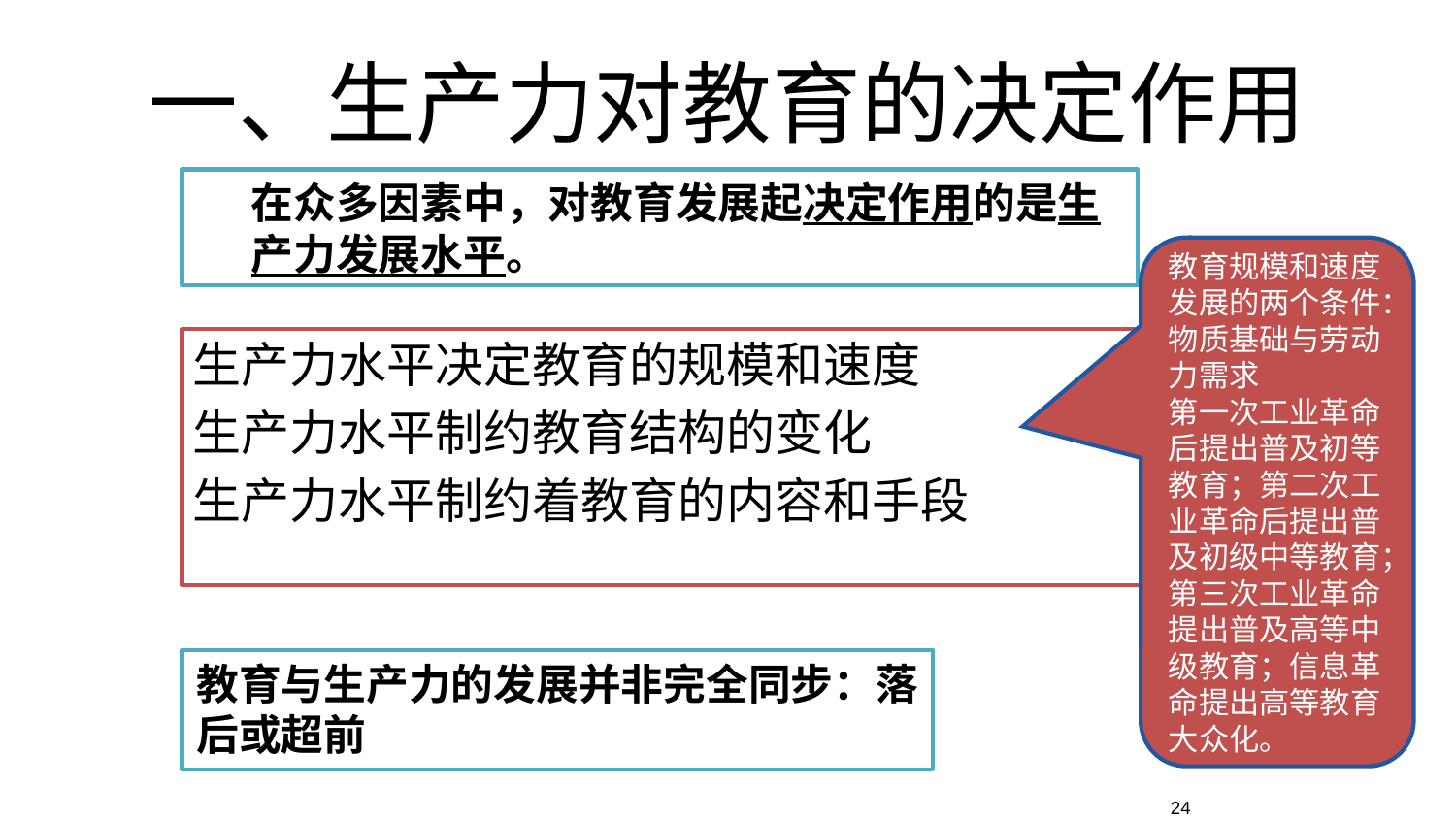

一、生产力对教育的决定作用
在众多因素中，对教育发展起决定作用的是生产力发展水平。
教育规模和速度发展的两个条件：物质基础与劳动力需求
第一次工业革命后提出普及初等教育；第二次工业革命后提出普及初级中等教育；第三次工业革命提出普及高等中级教育；信息革命提出高等教育大众化。
生产力水平决定教育的规模和速度
生产力水平制约教育结构的变化
生产力水平制约着教育的内容和手段
教育与生产力的发展并非完全同步：落后或超前
24